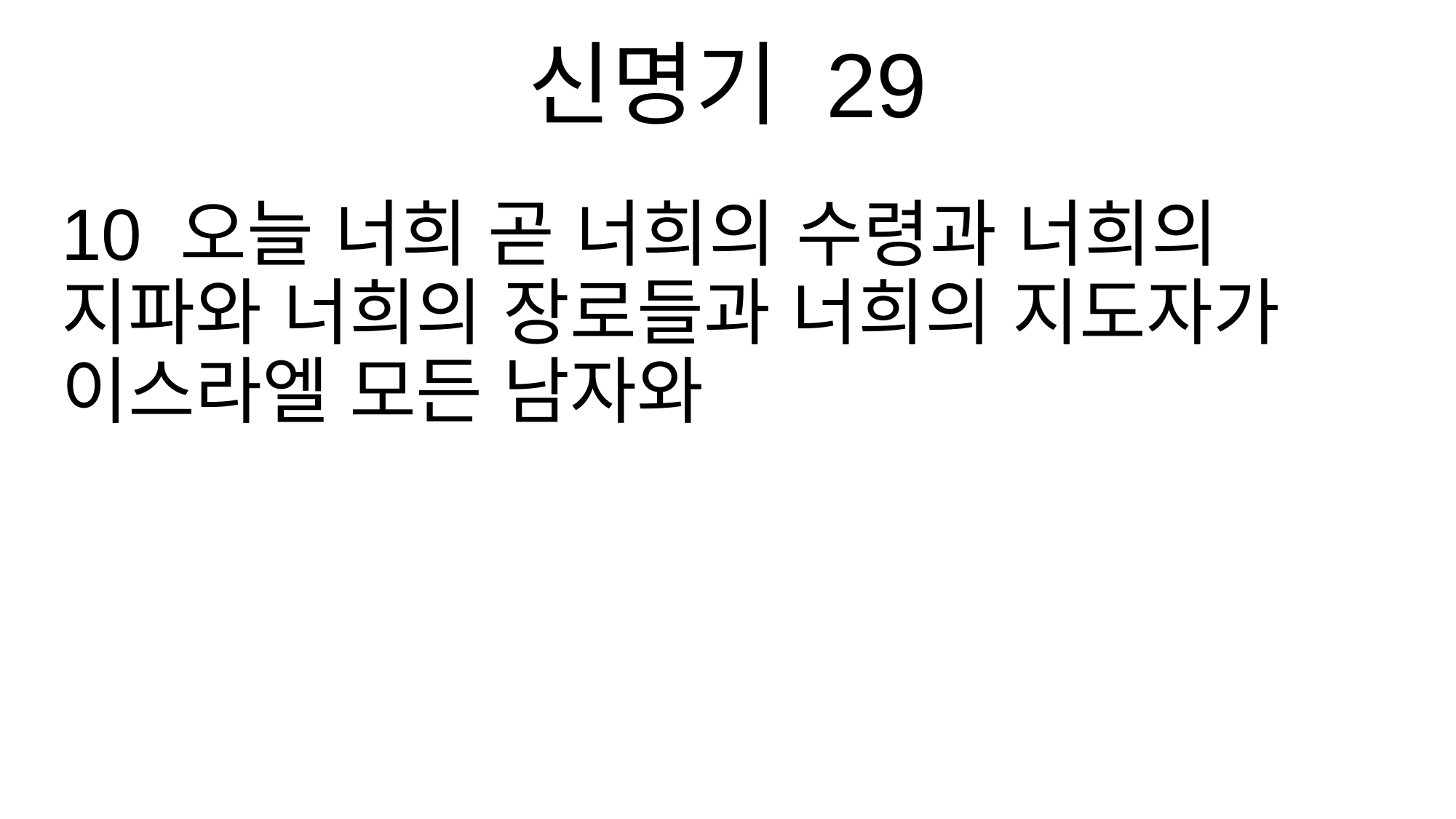

신명기 29
10 오늘 너희 곧 너희의 수령과 너희의 지파와 너희의 장로들과 너희의 지도자가 이스라엘 모든 남자와